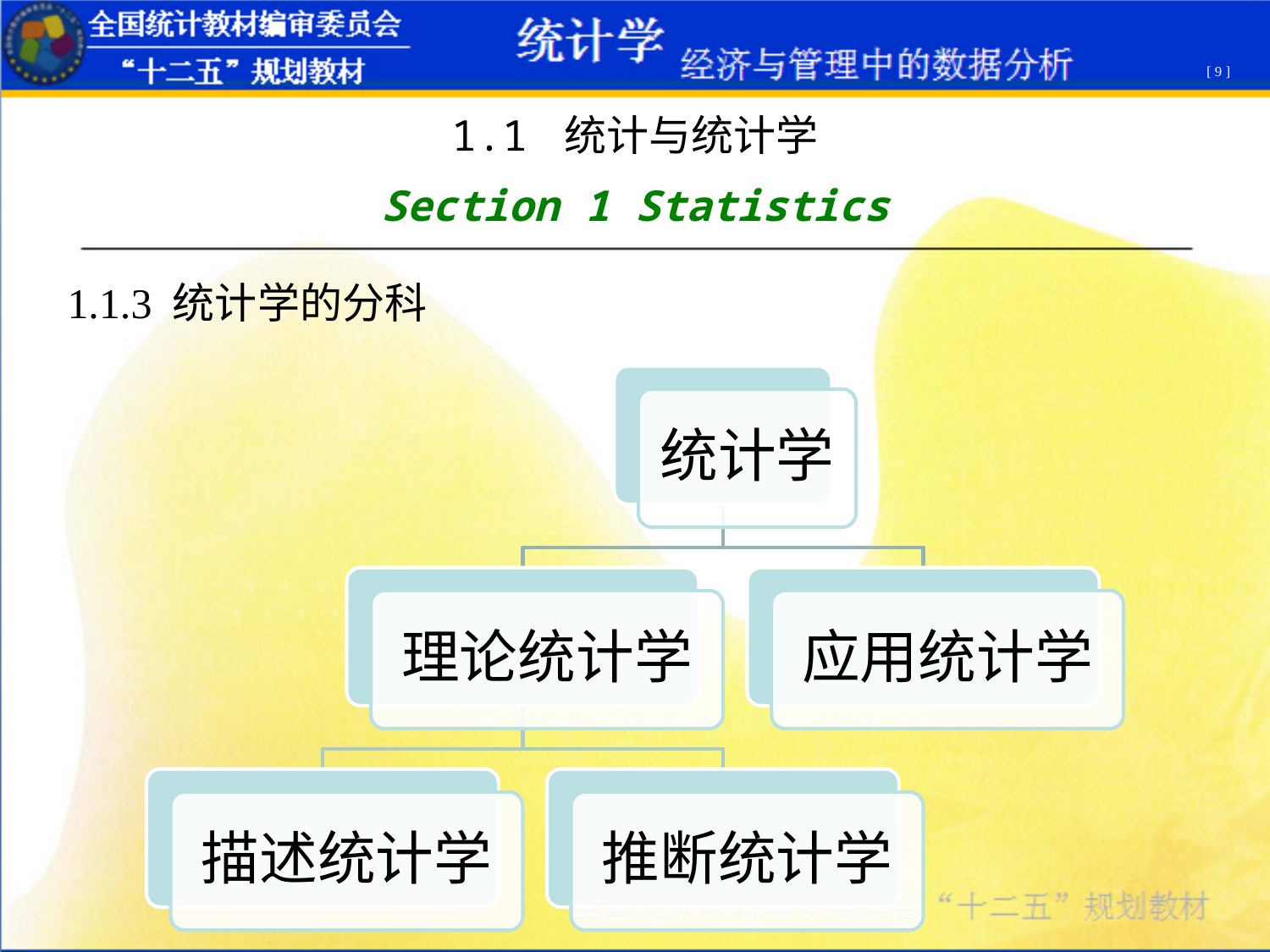

[ 9 ]
1.1 统计与统计学
Section 1 Statistics
1.1.3 统计学的分科
统计学
理论统计学
描述统计学
推断统计学
应用统计学